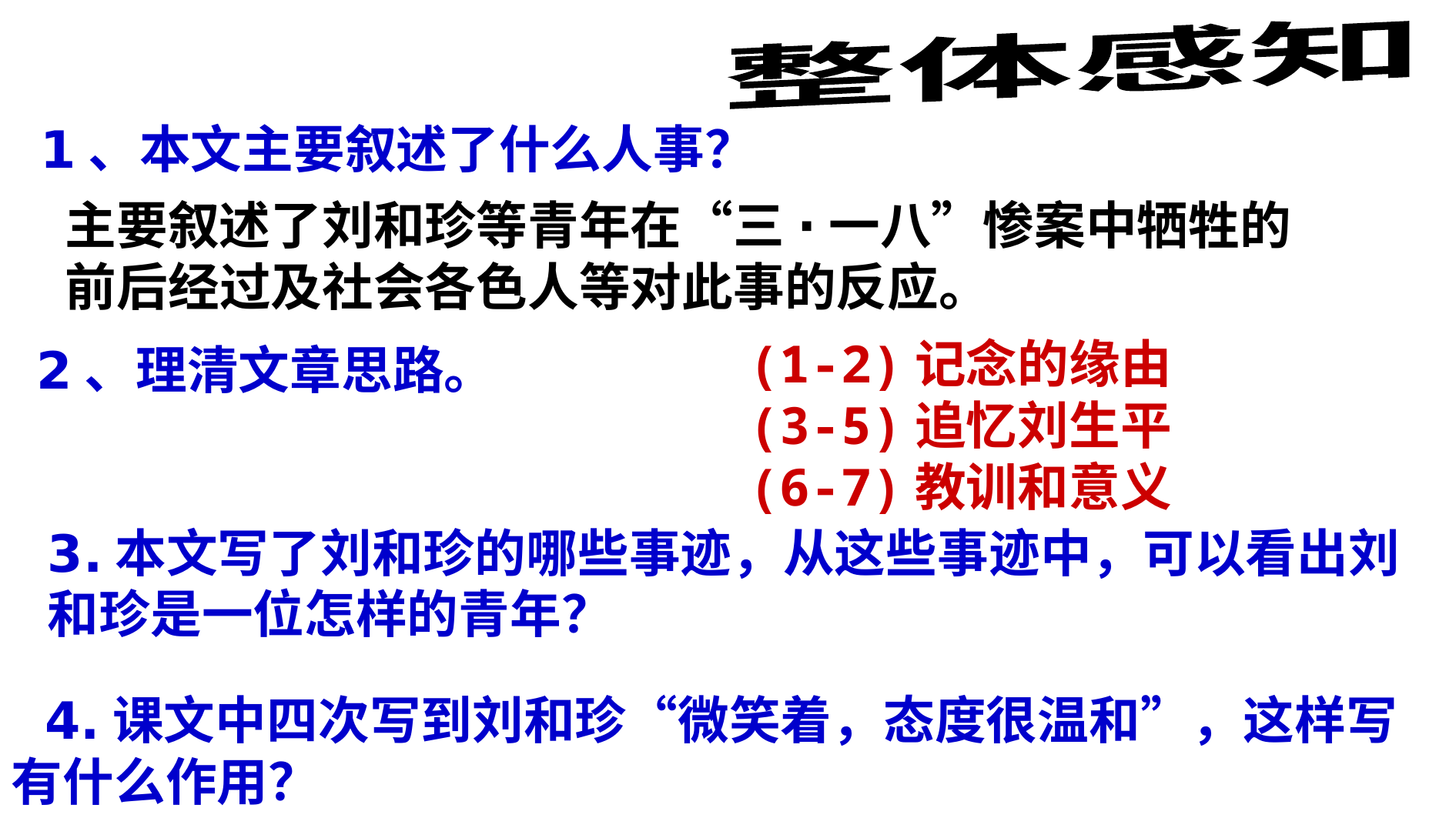

整体感知
#
1、本文主要叙述了什么人事？

主要叙述了刘和珍等青年在“三·一八”惨案中牺牲的前后经过及社会各色人等对此事的反应。

(1-2)记念的缘由
(3-5)追忆刘生平
(6-7)教训和意义

2、理清文章思路。
3.本文写了刘和珍的哪些事迹，从这些事迹中，可以看出刘和珍是一位怎样的青年？
4.课文中四次写到刘和珍“微笑着，态度很温和”，这样写有什么作用？